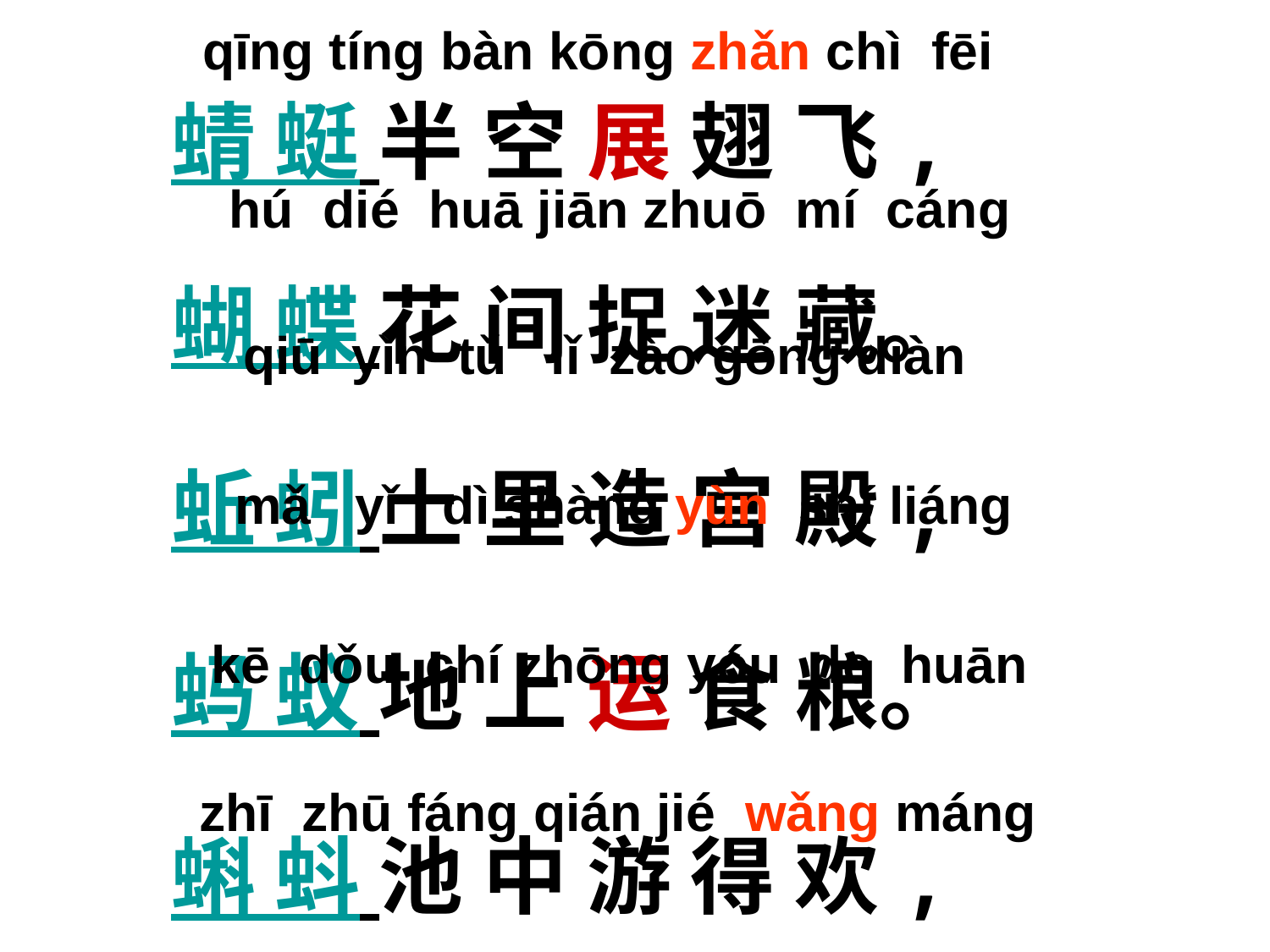

qīnɡ tínɡ bàn kōnɡ zhǎn chì  fēi
蜻 蜓 半 空 展 翅 飞,
蝴 蝶 花 间 捉 迷 藏。
蚯 蚓 土 里 造 宫 殿,
蚂 蚁 地 上 运 食 粮。
蝌 蚪 池 中 游 得 欢,
蜘 蛛 房 前 结 网 忙。
hú  dié  huā jiān zhuō  mí  cánɡ
qiū  yǐn  tǔ   lǐ  zào ɡōnɡ diàn
 mǎ   yǐ   dì shànɡ yùn  shí liánɡ
kē  dǒu  chí zhōnɡ yóu  de  huān
zhī  zhū fánɡ qián jié  wǎnɡ mánɡ